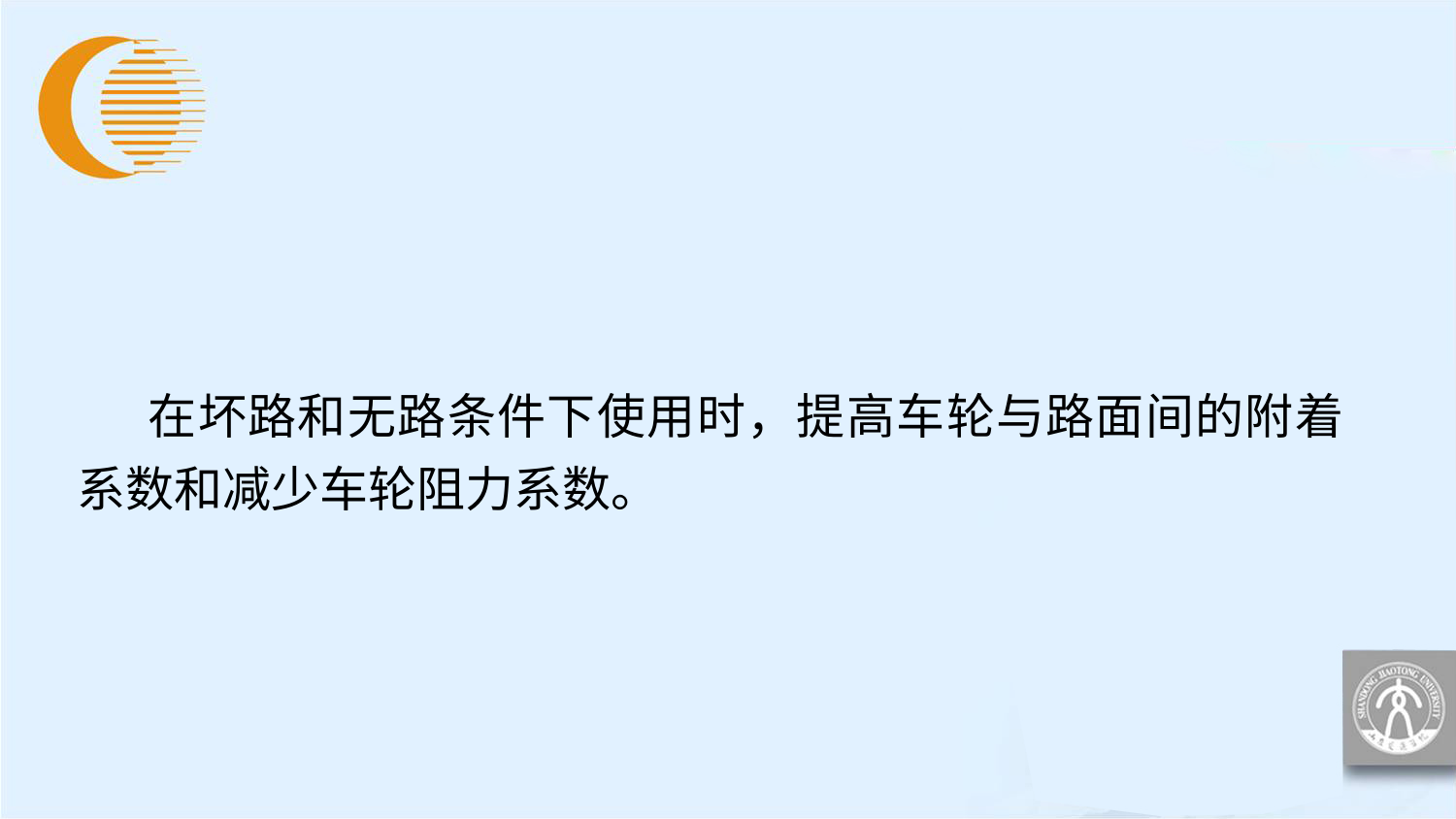

在坏路和无路条件下使用时，提高车轮与路面间的附着系数和减少车轮阻力系数。